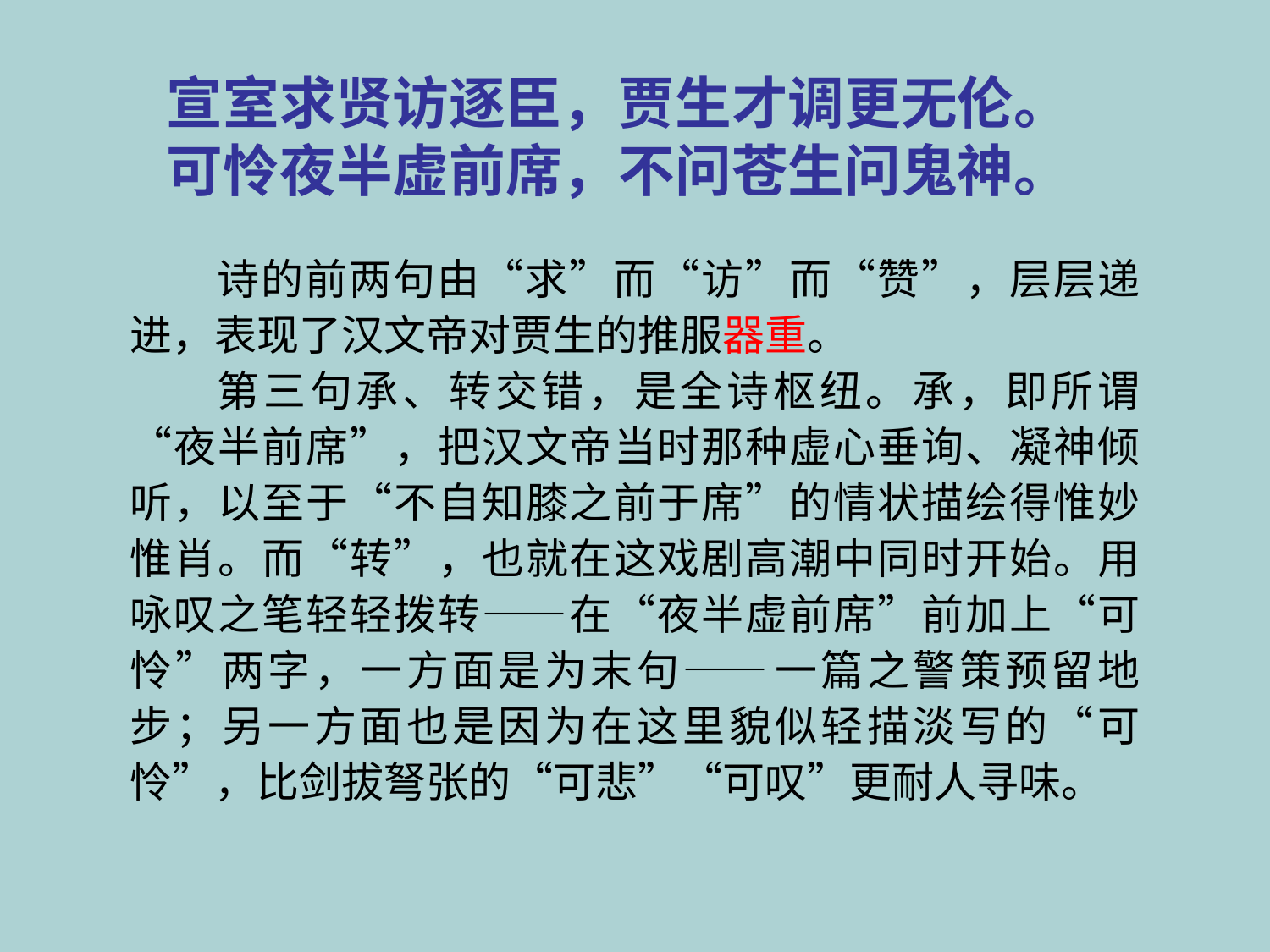

宣室求贤访逐臣，贾生才调更无伦。
可怜夜半虚前席，不问苍生问鬼神。
诗的前两句由“求”而“访”而“赞”，层层递进，表现了汉文帝对贾生的推服器重。
第三句承、转交错，是全诗枢纽。承，即所谓“夜半前席”，把汉文帝当时那种虚心垂询、凝神倾听，以至于“不自知膝之前于席”的情状描绘得惟妙惟肖。而“转”，也就在这戏剧高潮中同时开始。用咏叹之笔轻轻拨转——在“夜半虚前席”前加上“可怜”两字，一方面是为末句——一篇之警策预留地步；另一方面也是因为在这里貌似轻描淡写的“可怜”，比剑拔弩张的“可悲”“可叹”更耐人寻味。